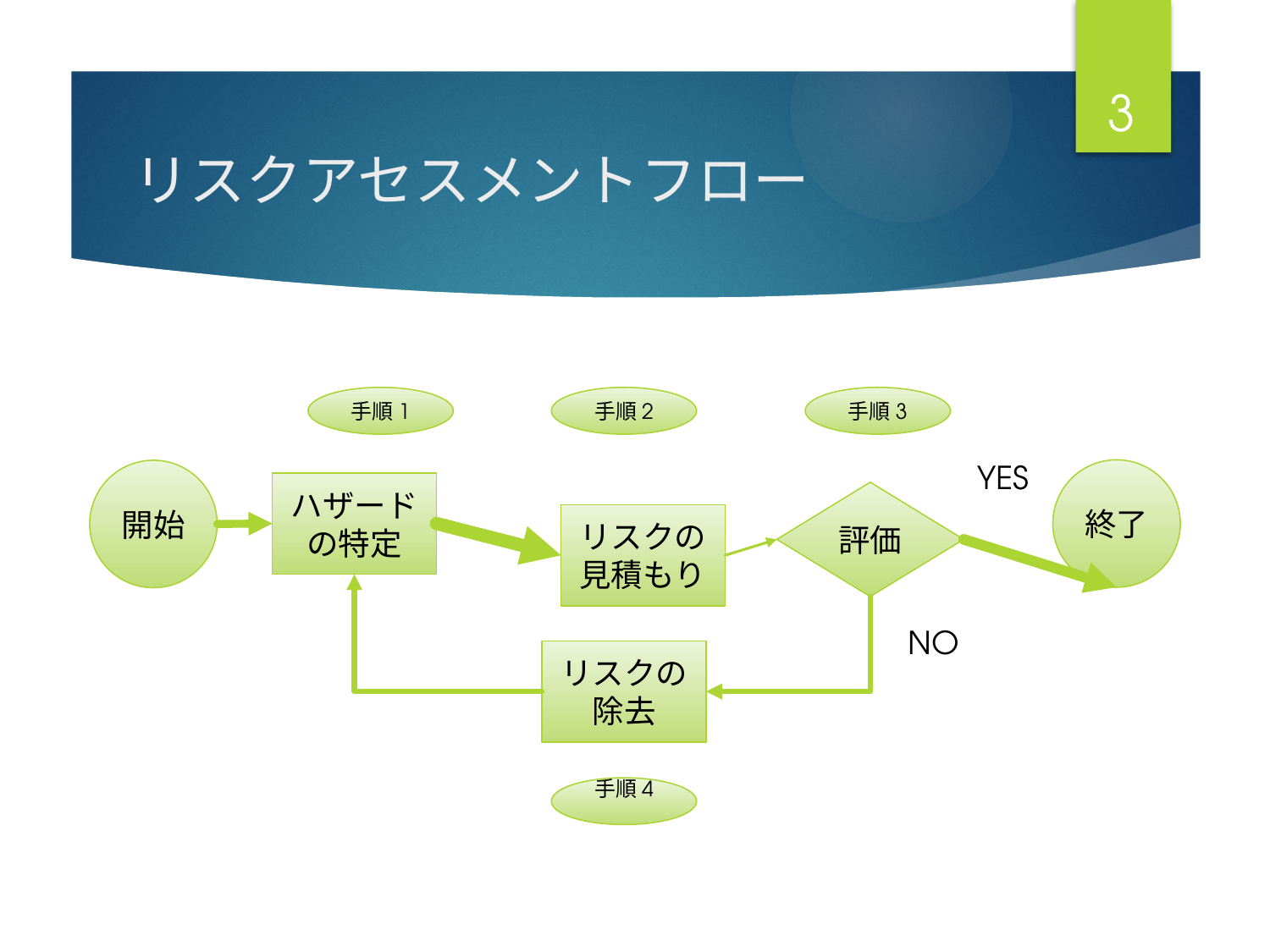

3
# リスクアセスメントフロー
手順1
手順2
手順3
YES
終了
開始
ハザードの特定
評価
リスクの見積もり
NO
リスクの除去
手順4